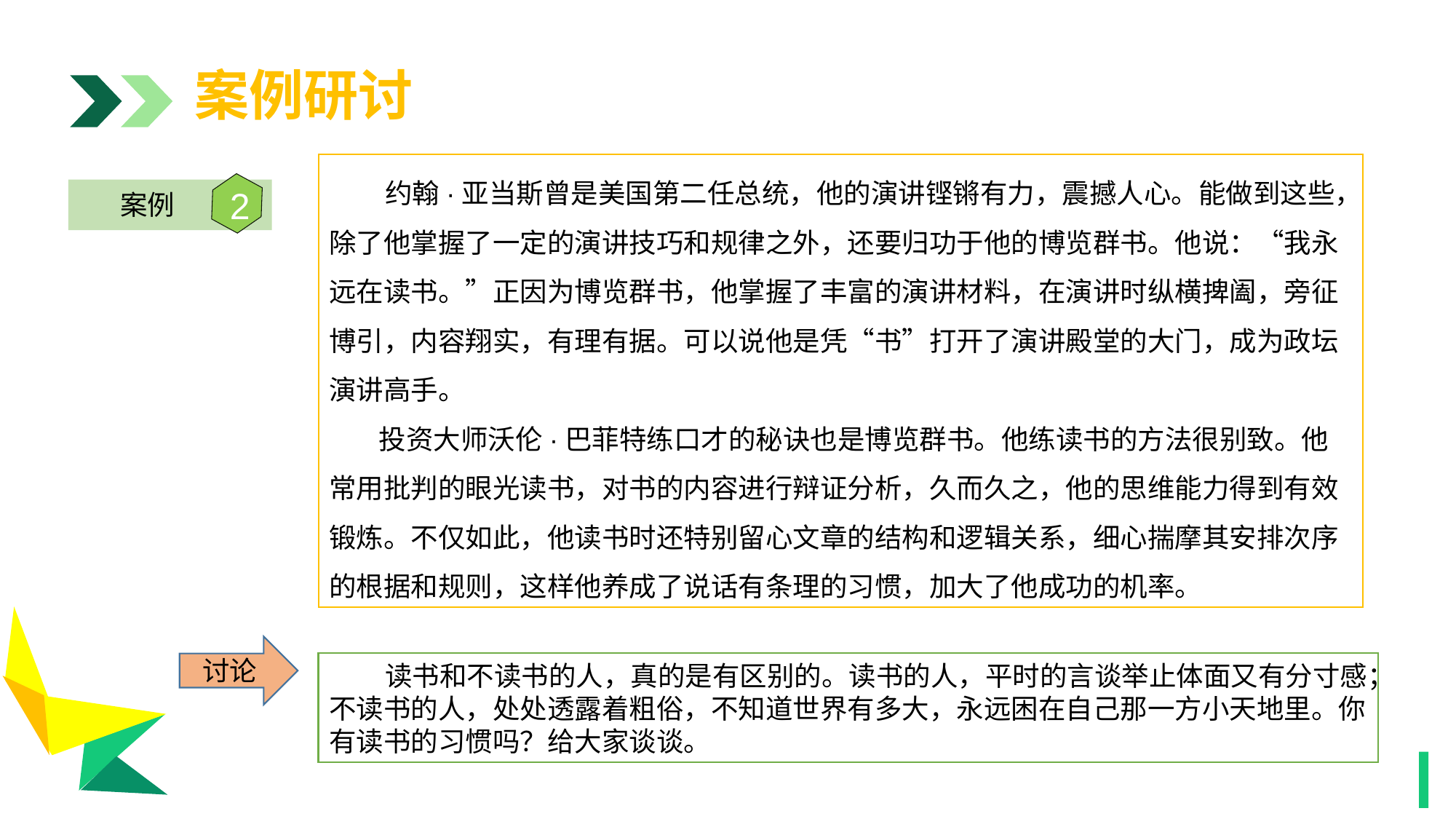

案例研讨

        约翰·亚当斯曾是美国第二任总统，他的演讲铿锵有力，震撼人心。能做到这些，除了他掌握了一定的演讲技巧和规律之外，还要归功于他的博览群书。他说：“我永远在读书。”正因为博览群书，他掌握了丰富的演讲材料，在演讲时纵横捭阖，旁征博引，内容翔实，有理有据。可以说他是凭“书”打开了演讲殿堂的大门，成为政坛演讲高手。
       投资大师沃伦·巴菲特练口才的秘诀也是博览群书。他练读书的方法很别致。他常用批判的眼光读书，对书的内容进行辩证分析，久而久之，他的思维能力得到有效锻炼。不仅如此，他读书时还特别留心文章的结构和逻辑关系，细心揣摩其安排次序的根据和规则，这样他养成了说话有条理的习惯，加大了他成功的机率。
2

案例
1

讨论
        读书和不读书的人，真的是有区别的。读书的人，平时的言谈举止体面又有分寸感；不读书的人，处处透露着粗俗，不知道世界有多大，永远困在自己那一方小天地里。你有读书的习惯吗？给大家谈谈。
1
4